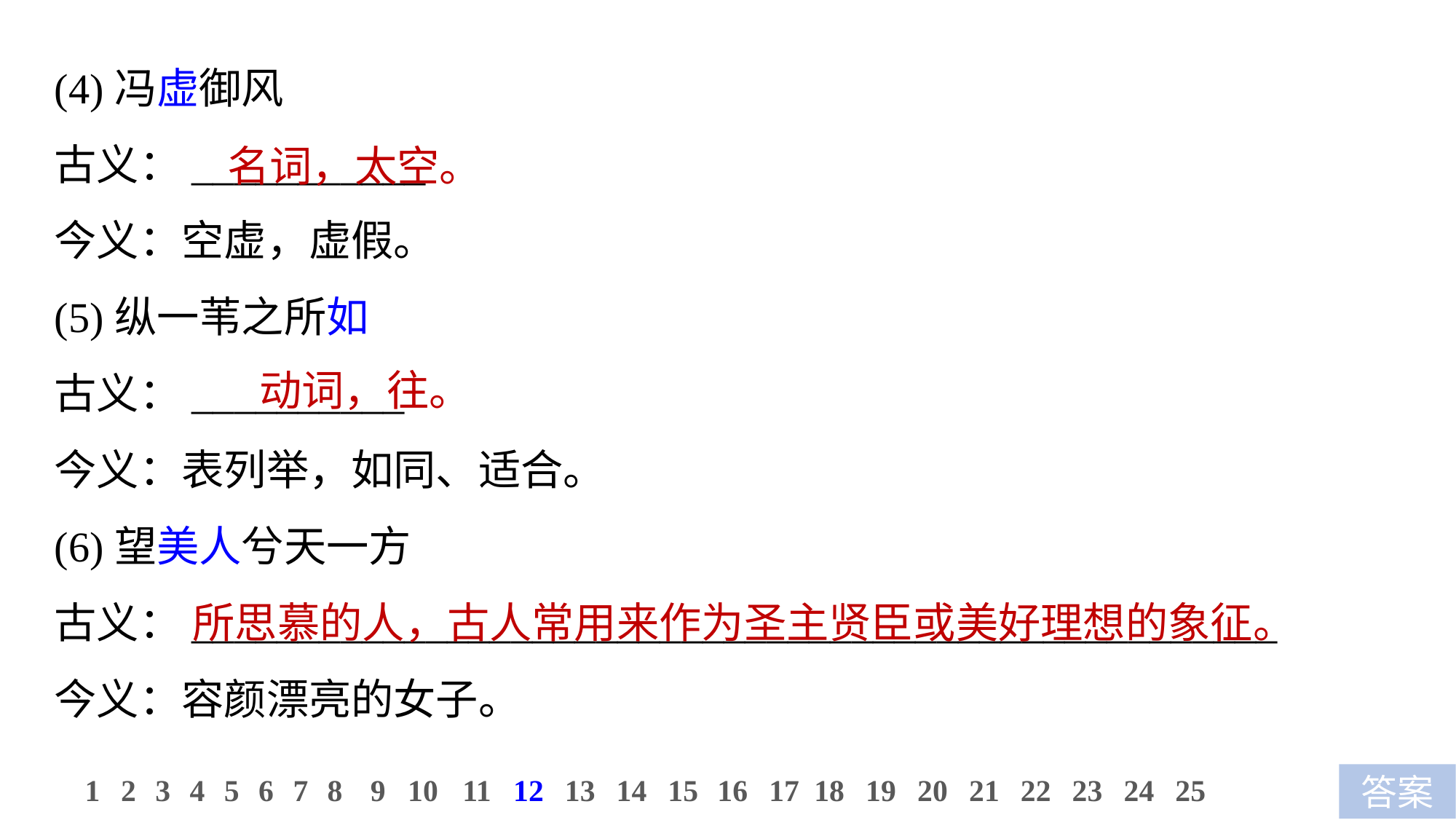

(4)冯虚御风
古义：___________
今义：空虚，虚假。
(5)纵一苇之所如
古义：__________
今义：表列举，如同、适合。
(6)望美人兮天一方
古义：___________________________________________________
今义：容颜漂亮的女子。
名词，太空。
动词，往。
所思慕的人，古人常用来作为圣主贤臣或美好理想的象征。
11
12
13
14
15
16
17
18
19
20
21
22
23
24
25
1
2
3
4
5
6
7
8
9
10
答案